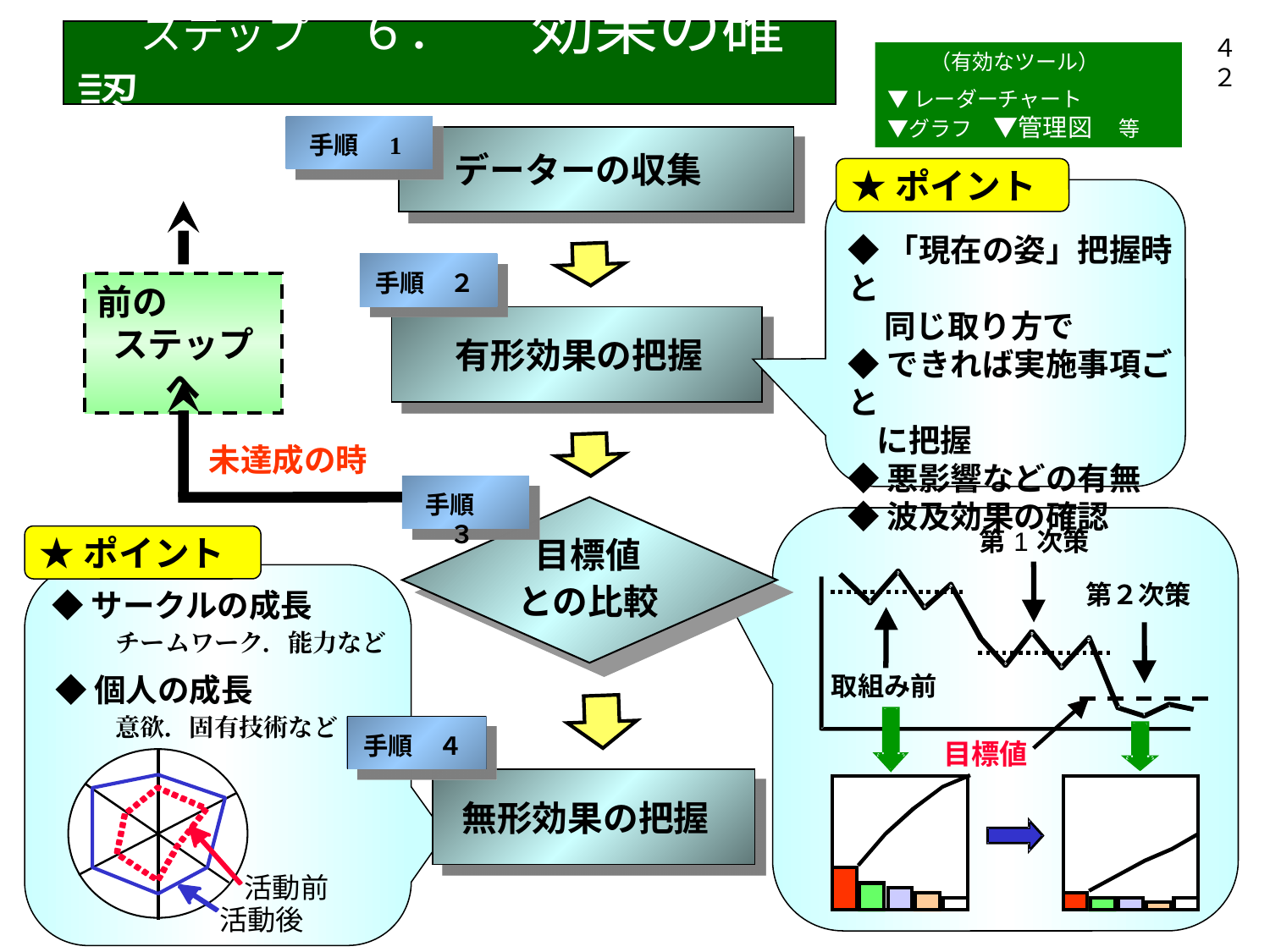

ステップ　６． 　効果の確認
４２
　　（有効なツール）
▼レーダーチャート
▼グラフ　▼管理図 　等

手順　1
　 データーの収集
★ポイント

◆「現在の姿」把握時と
    同じ取り方で
◆できれば実施事項ごと
   に把握
◆悪影響などの有無
◆波及効果の確認

手順　２
　  有形効果の把握

前の
ステップへ

未達成の時

手順　３

目標値
との比較

第
1
次策

第２次策

取組み前

目標値

★ポイント

◆サークルの成長
チームワーク．能力など

◆個人の成長
意欲．固有技術など

活動前

活動後

手順　４
 無形効果の把握